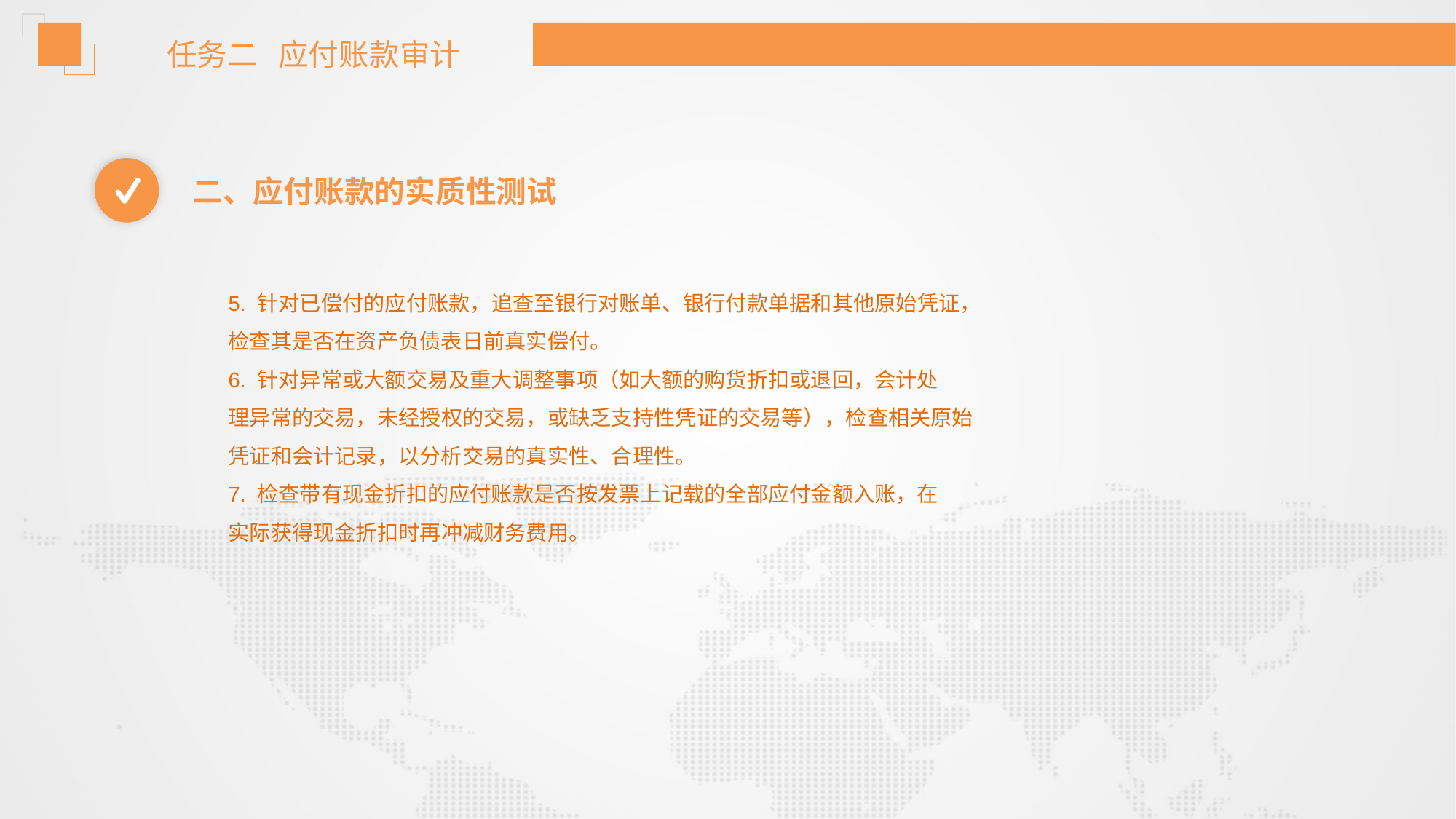

任务二   应付账款审计

二、应付账款的实质性测试

5. 针对已偿付的应付账款，追查至银行对账单、银行付款单据和其他原始凭证，
检查其是否在资产负债表日前真实偿付。
6. 针对异常或大额交易及重大调整事项（如大额的购货折扣或退回，会计处
理异常的交易，未经授权的交易，或缺乏支持性凭证的交易等），检查相关原始
凭证和会计记录，以分析交易的真实性、合理性。
7. 检查带有现金折扣的应付账款是否按发票上记载的全部应付金额入账，在
实际获得现金折扣时再冲减财务费用。